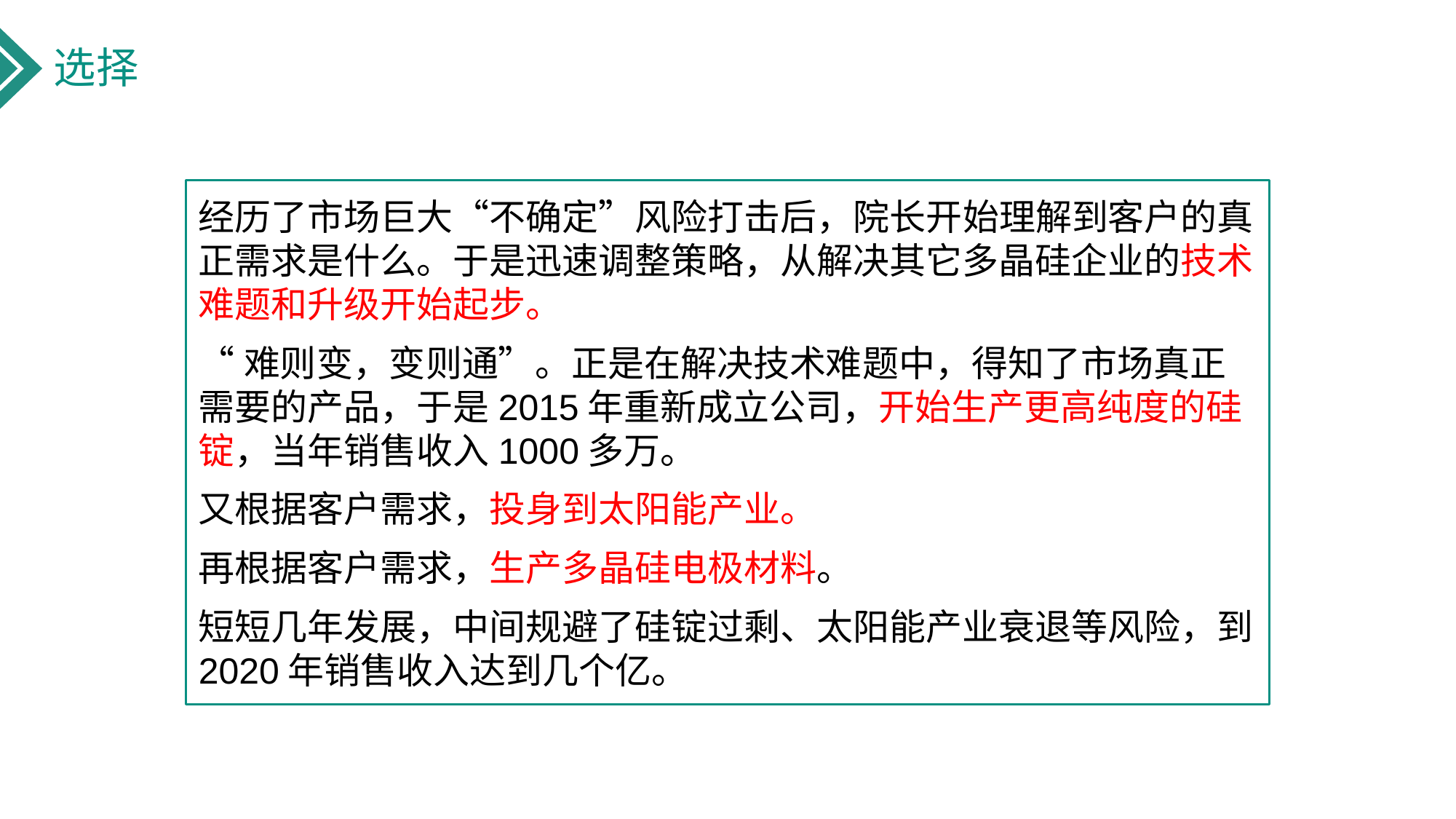

选择
经历了市场巨大“不确定”风险打击后，院长开始理解到客户的真正需求是什么。于是迅速调整策略，从解决其它多晶硅企业的技术难题和升级开始起步。
“难则变，变则通”。正是在解决技术难题中，得知了市场真正需要的产品，于是2015年重新成立公司，开始生产更高纯度的硅锭，当年销售收入1000多万。
又根据客户需求，投身到太阳能产业。
再根据客户需求，生产多晶硅电极材料。
短短几年发展，中间规避了硅锭过剩、太阳能产业衰退等风险，到2020年销售收入达到几个亿。
42